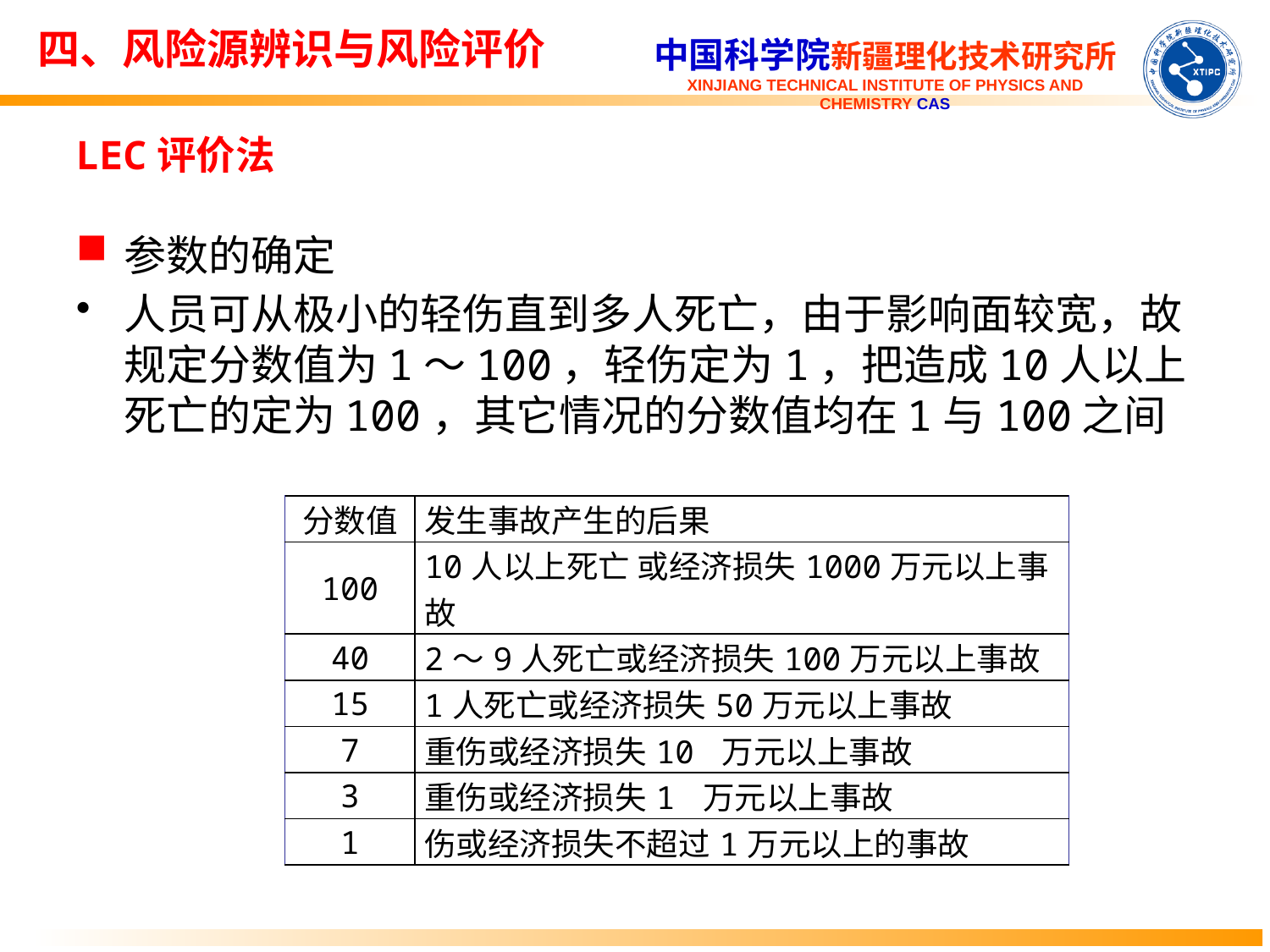

四、风险源辨识与风险评价
LEC评价法
参数的确定
人员可从极小的轻伤直到多人死亡，由于影响面较宽，故规定分数值为1～100，轻伤定为1，把造成10人以上死亡的定为100，其它情况的分数值均在1与100之间
| 分数值 | 发生事故产生的后果 |
| --- | --- |
| 100 | 10人以上死亡 或经济损失1000万元以上事故 |
| 40 | 2～9人死亡或经济损失100万元以上事故 |
| 15 | 1人死亡或经济损失50万元以上事故 |
| 7 | 重伤或经济损失10 万元以上事故 |
| 3 | 重伤或经济损失1 万元以上事故 |
| 1 | 伤或经济损失不超过1万元以上的事故 |